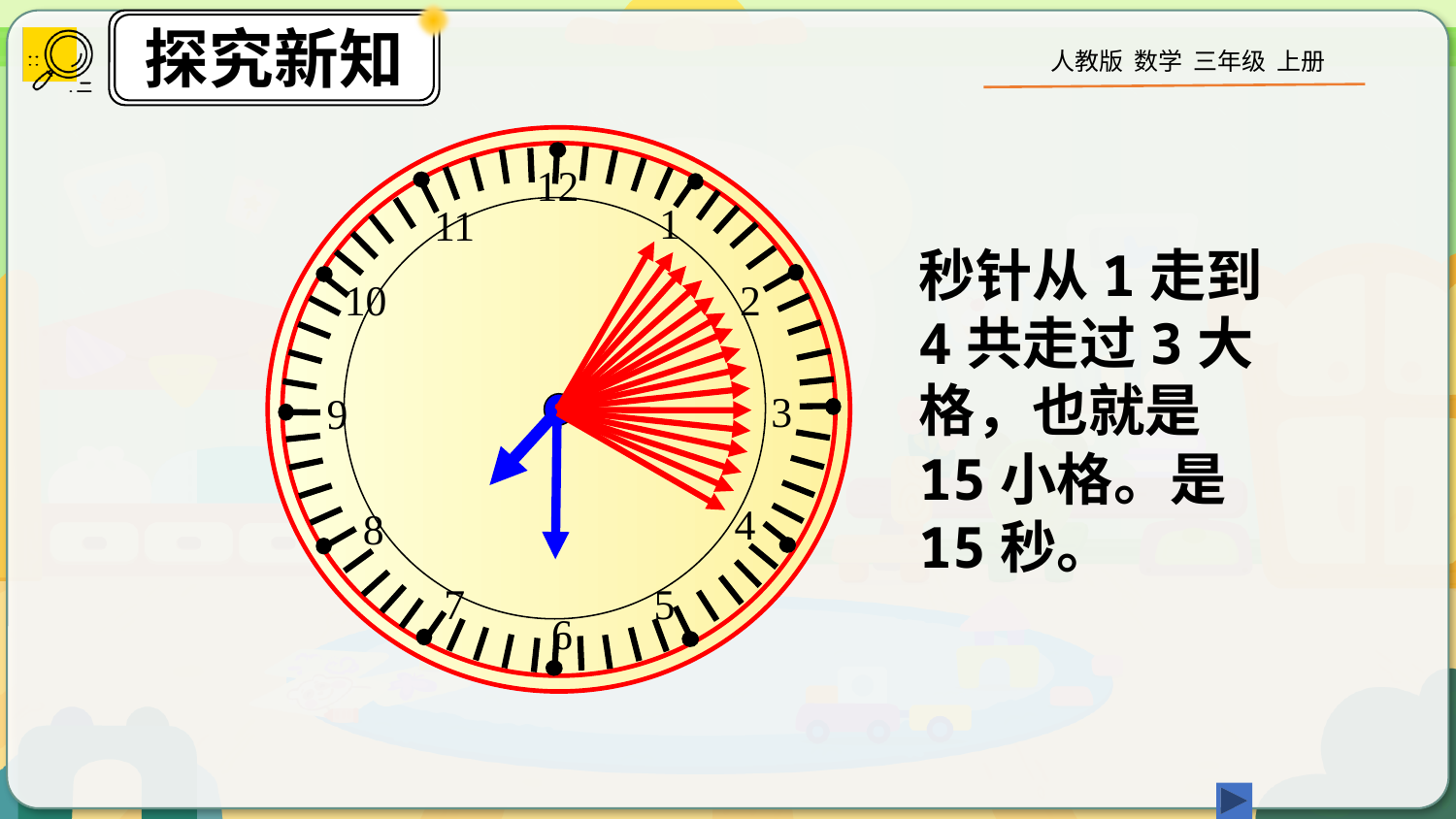

12
1
11

秒针从1走到4共走过3大格，也就是15小格。是15秒。

10
2

3
9

4
8
7
5
6